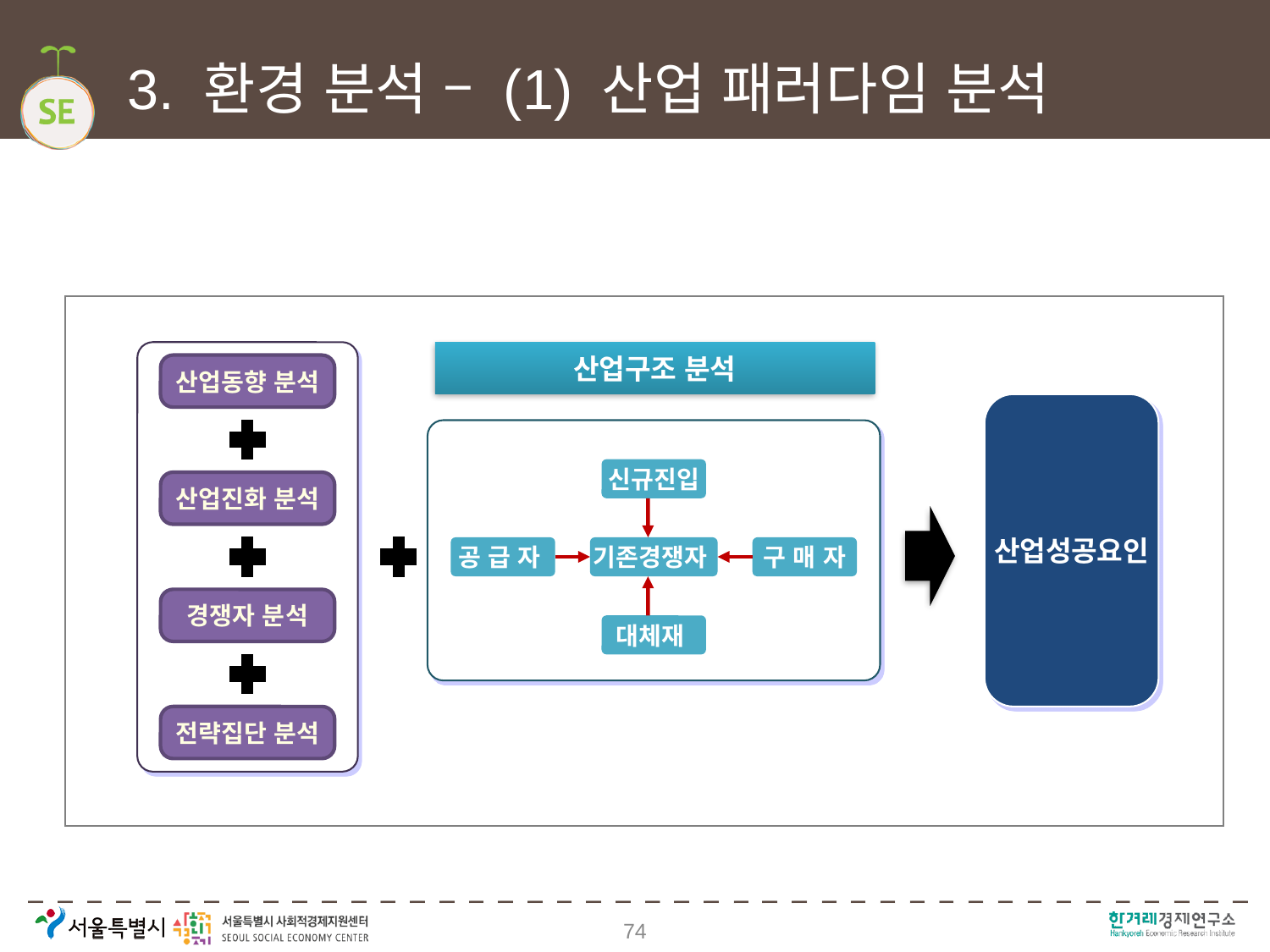

# 3. 환경 분석 – (1) 산업 패러다임 분석

산업구조 분석
산업동향 분석
산업성공요인

신규진입
산업진화 분석

공 급 자
기존경쟁자
구 매 자

경쟁자 분석
대체재

전략집단 분석
74